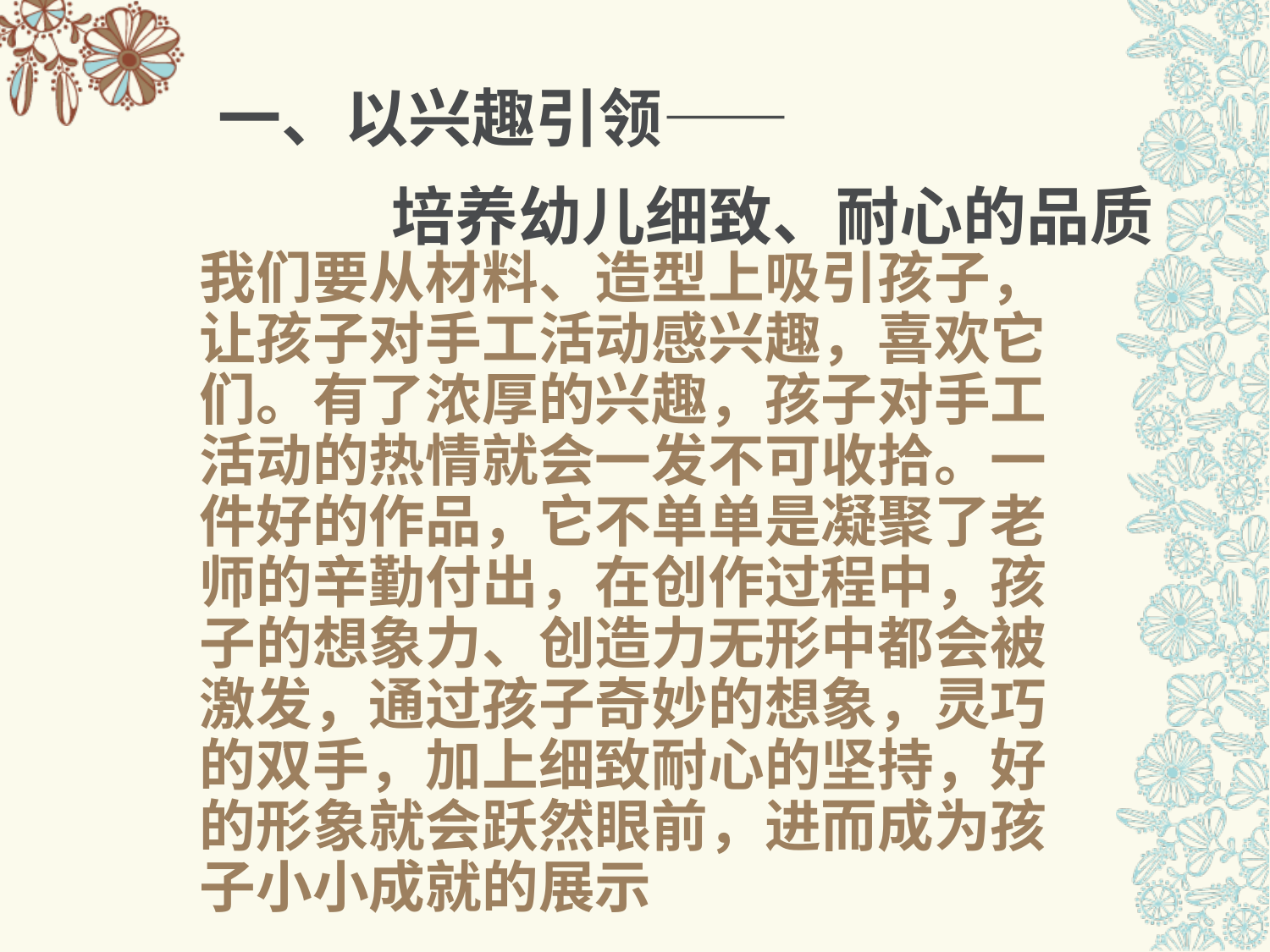

一、以兴趣引领——
           培养幼儿细致、耐心的品质
# 我们要从材料、造型上吸引孩子，让孩子对手工活动感兴趣，喜欢它们。有了浓厚的兴趣，孩子对手工活动的热情就会一发不可收拾。一件好的作品，它不单单是凝聚了老师的辛勤付出，在创作过程中，孩子的想象力、创造力无形中都会被激发，通过孩子奇妙的想象，灵巧的双手，加上细致耐心的坚持，好的形象就会跃然眼前，进而成为孩子小小成就的展示